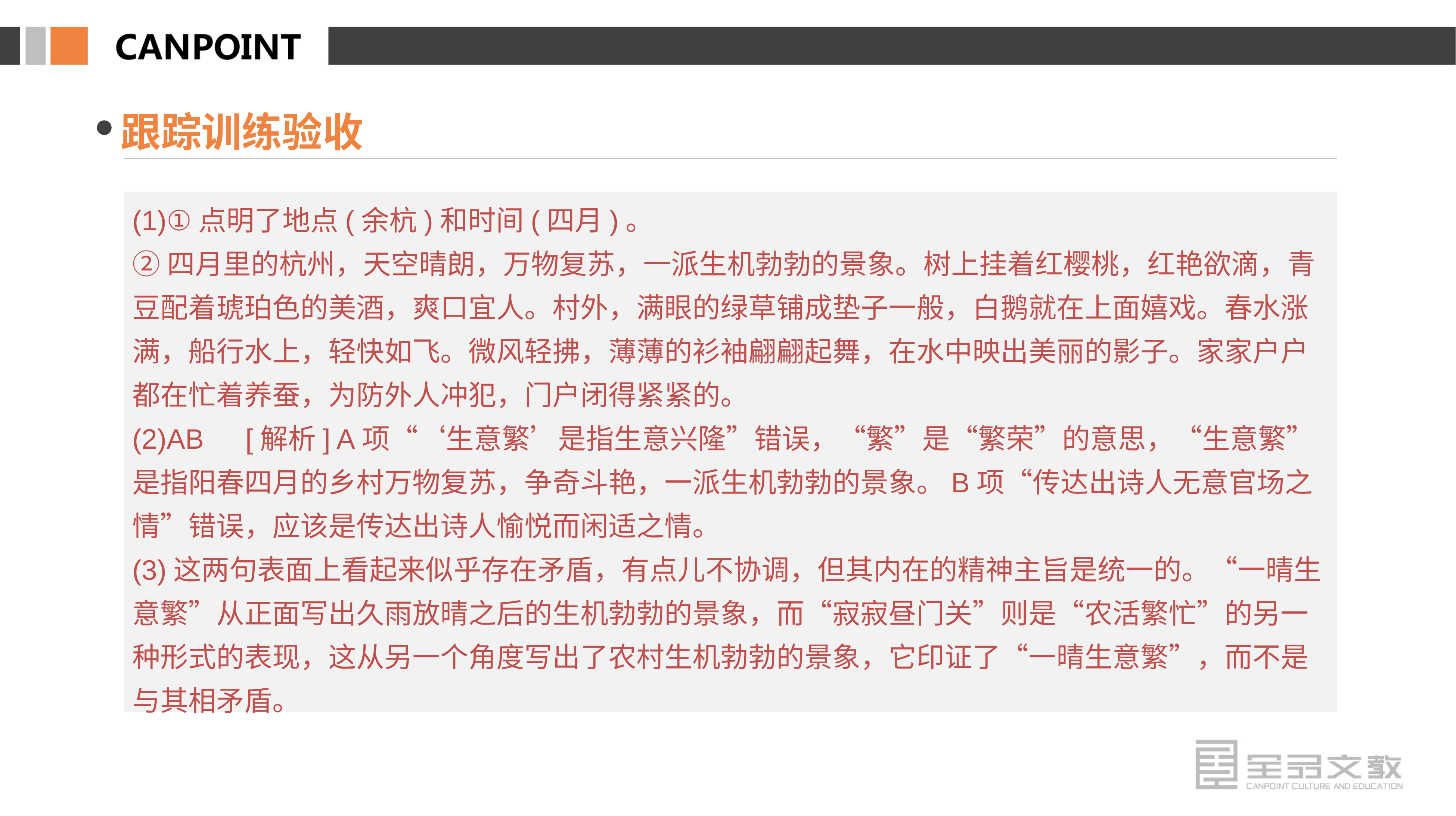

跟踪训练验收

(1)①点明了地点(余杭)和时间(四月)。
②四月里的杭州，天空晴朗，万物复苏，一派生机勃勃的景象。树上挂着红樱桃，红艳欲滴，青豆配着琥珀色的美酒，爽口宜人。村外，满眼的绿草铺成垫子一般，白鹅就在上面嬉戏。春水涨满，船行水上，轻快如飞。微风轻拂，薄薄的衫袖翩翩起舞，在水中映出美丽的影子。家家户户都在忙着养蚕，为防外人冲犯，门户闭得紧紧的。
(2)AB　[解析] A项“‘生意繁’是指生意兴隆”错误，“繁”是“繁荣”的意思，“生意繁”是指阳春四月的乡村万物复苏，争奇斗艳，一派生机勃勃的景象。B项“传达出诗人无意官场之情”错误，应该是传达出诗人愉悦而闲适之情。
(3)这两句表面上看起来似乎存在矛盾，有点儿不协调，但其内在的精神主旨是统一的。“一晴生意繁”从正面写出久雨放晴之后的生机勃勃的景象，而“寂寂昼门关”则是“农活繁忙”的另一种形式的表现，这从另一个角度写出了农村生机勃勃的景象，它印证了“一晴生意繁”，而不是与其相矛盾。